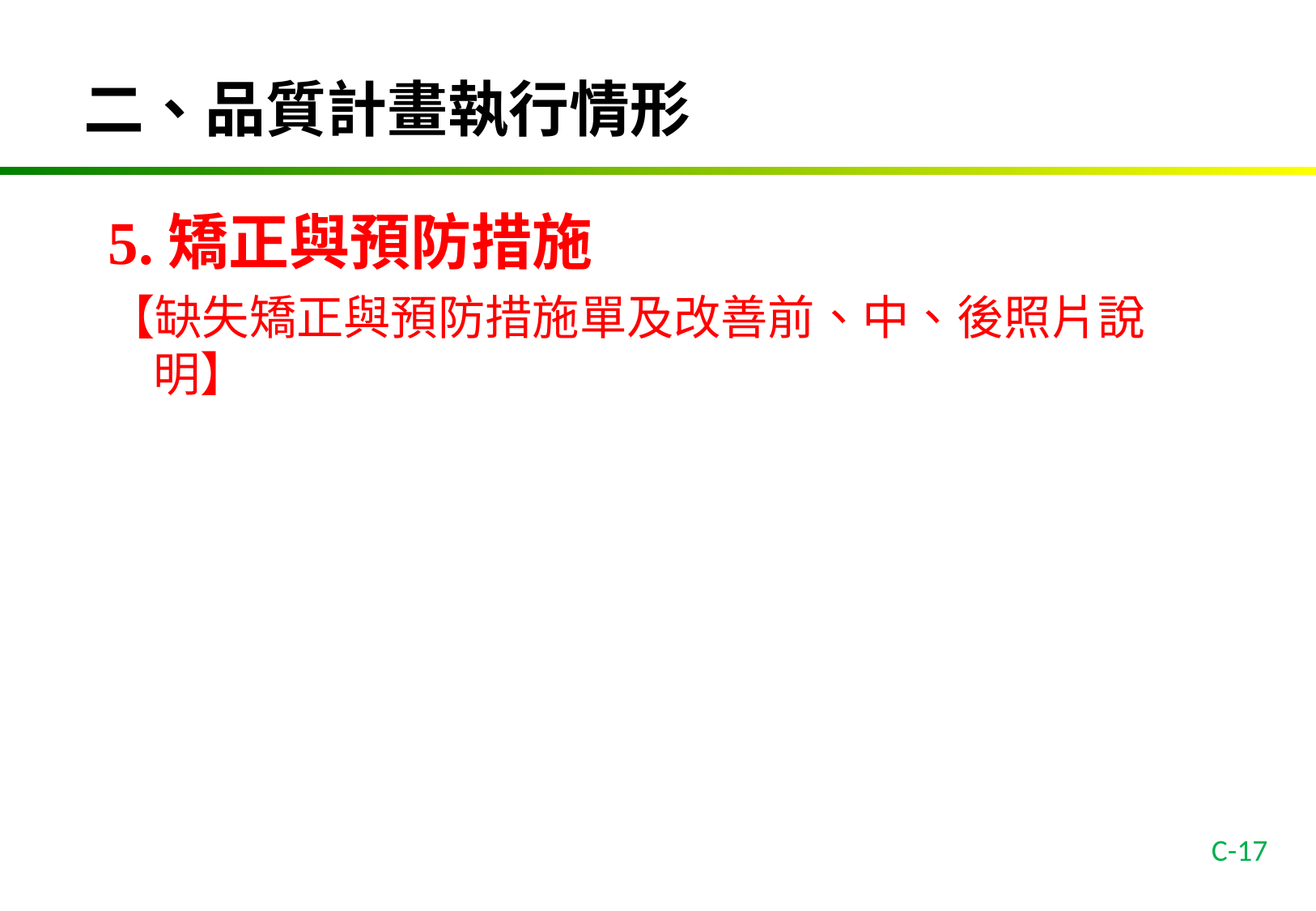

二、品質計畫執行情形

5.矯正與預防措施
【缺失矯正與預防措施單及改善前、中、後照片說明】

C-17